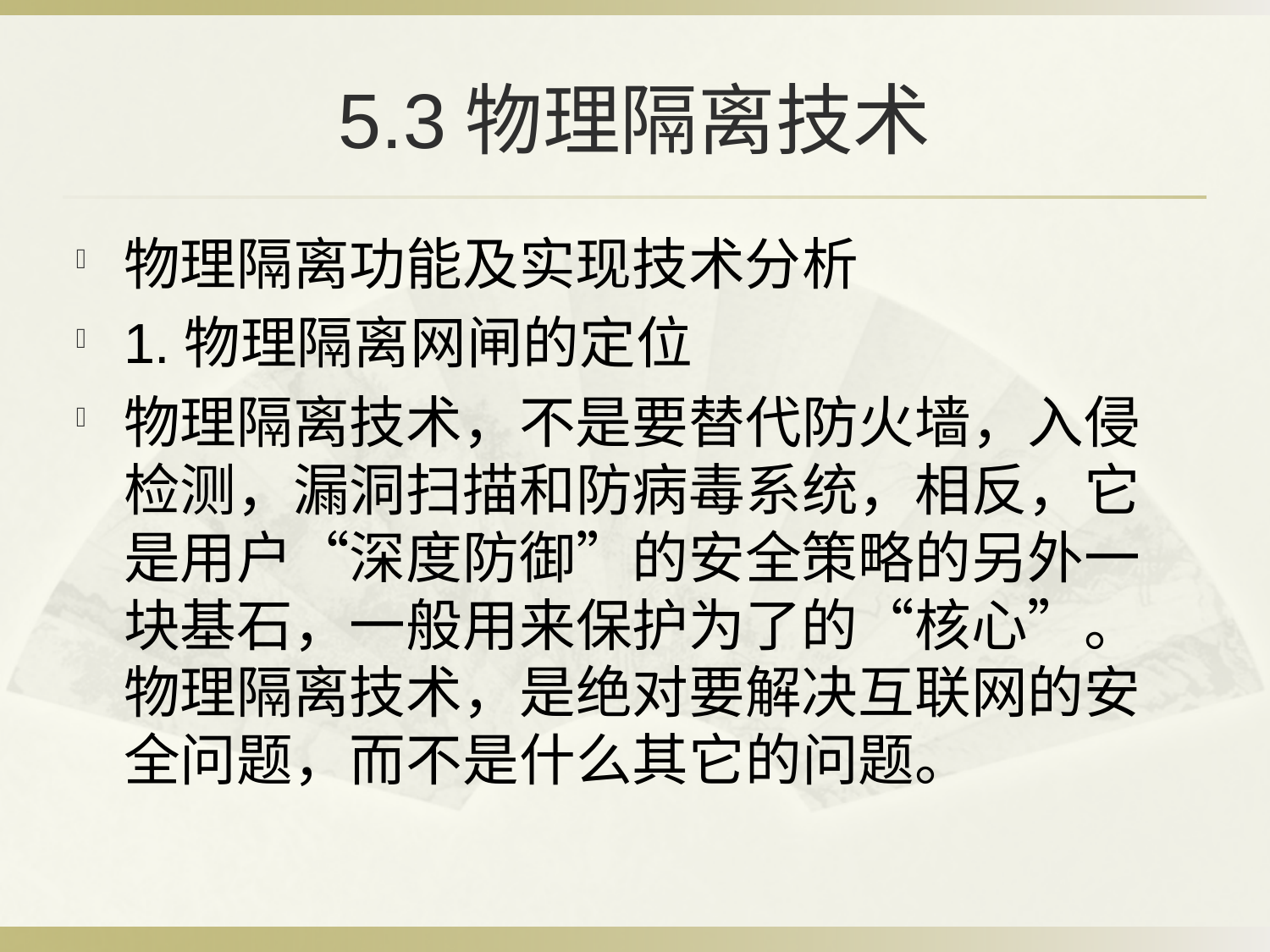

# 5.3物理隔离技术
物理隔离功能及实现技术分析
1.物理隔离网闸的定位
物理隔离技术，不是要替代防火墙，入侵检测，漏洞扫描和防病毒系统，相反，它是用户“深度防御”的安全策略的另外一块基石，一般用来保护为了的“核心”。物理隔离技术，是绝对要解决互联网的安全问题，而不是什么其它的问题。